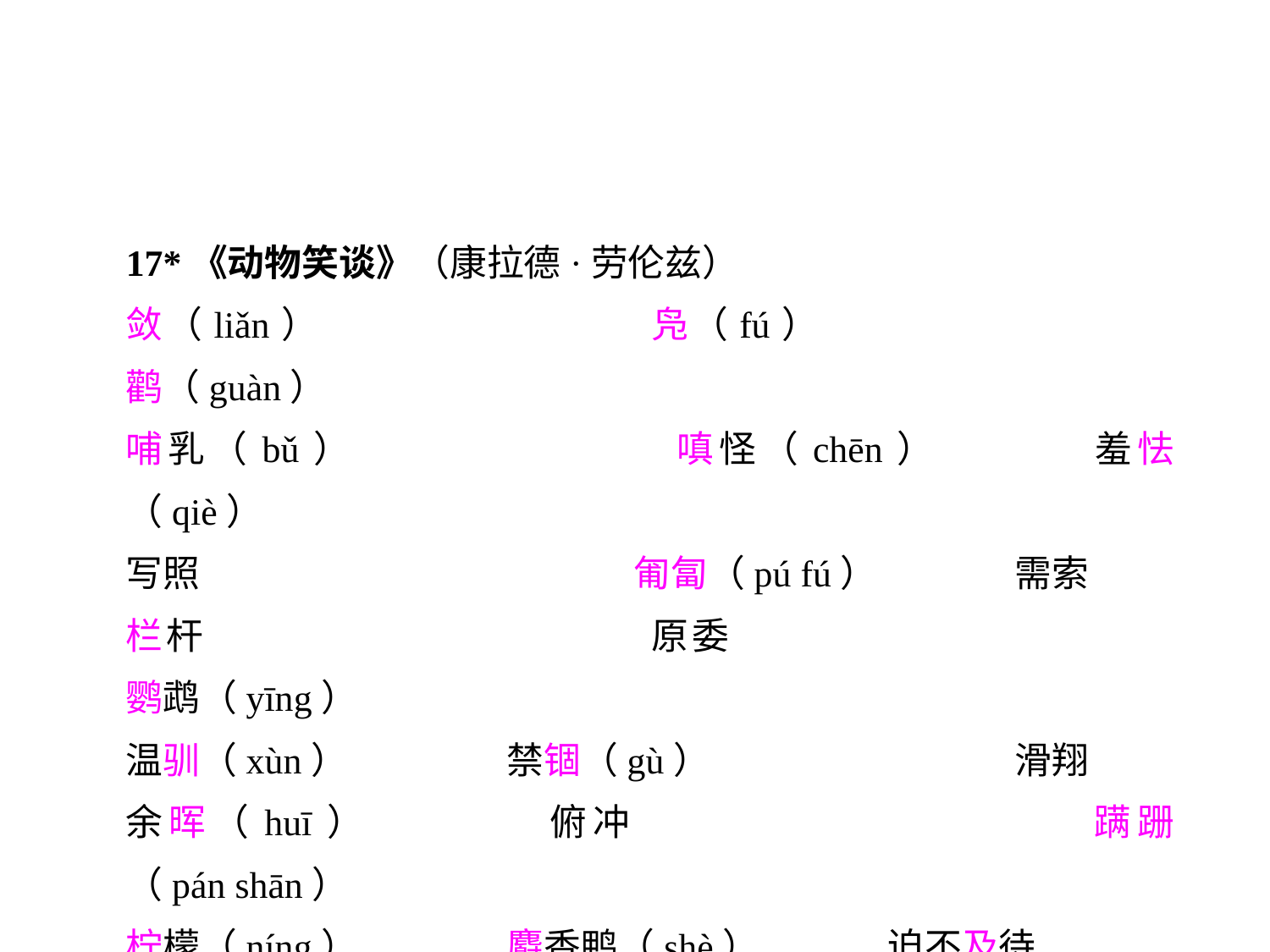

17*《动物笑谈》（康拉德·劳伦兹）
敛（liǎn）			凫（fú）			鹳（guàn）
哺乳（bǔ）			嗔怪（chēn）		羞怯（qiè）
写照				匍匐（pú fú）		需索
栏杆				原委				鹦鹉（yīng）
温驯（xùn）		禁锢（gù）			滑翔
余晖（huī）		俯冲				蹒跚（pán shān）
柠檬（níng）		麝香鸭（shè）		迫不及待
怪诞不经（dàn）		大相径庭（jìng）		神采奕奕（yì）